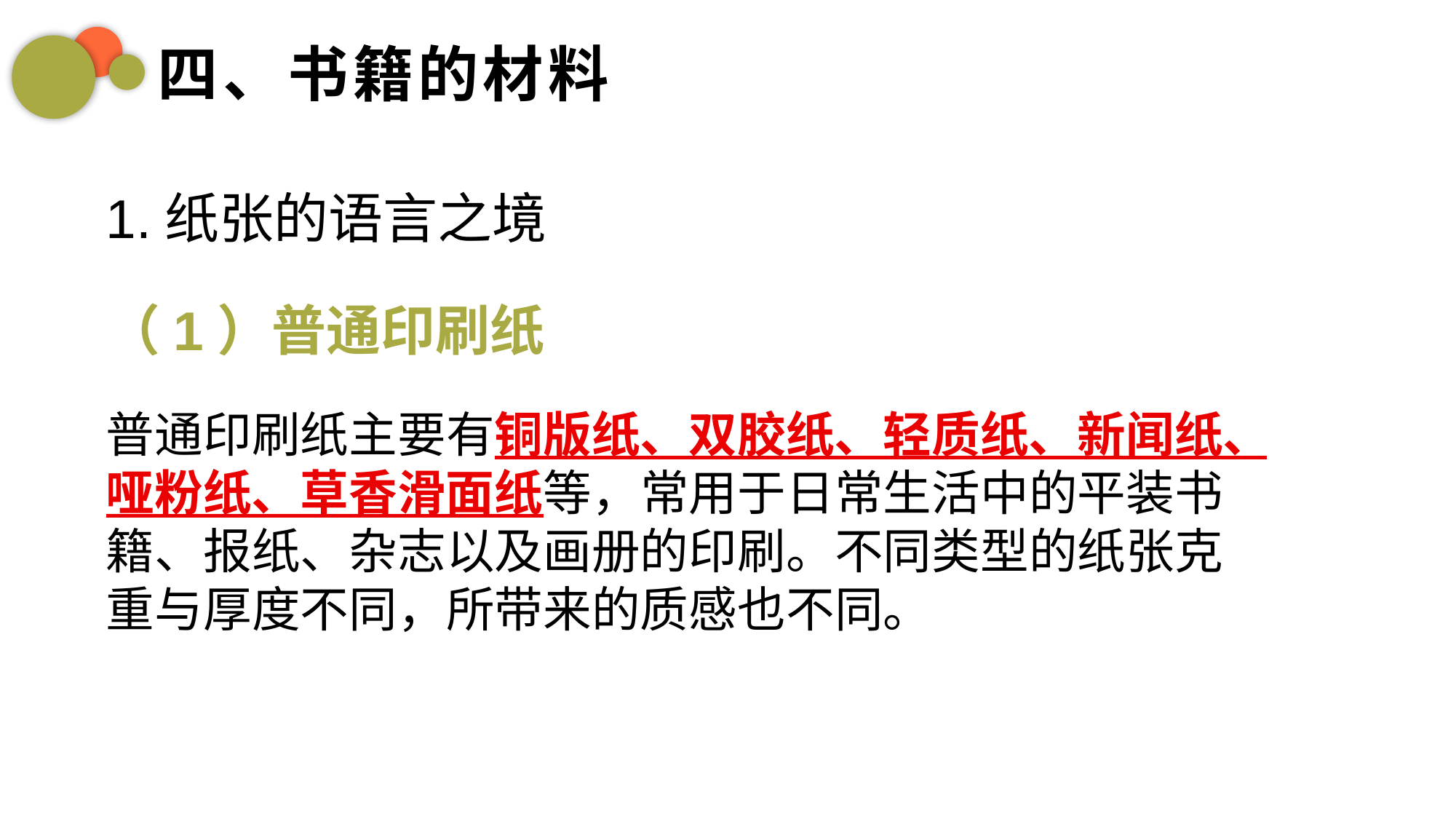

四、书籍的材料
1.纸张的语言之境
（1）普通印刷纸
普通印刷纸主要有铜版纸、双胶纸、轻质纸、新闻纸、哑粉纸、草香滑面纸等，常用于日常生活中的平装书籍、报纸、杂志以及画册的印刷。不同类型的纸张克重与厚度不同，所带来的质感也不同。